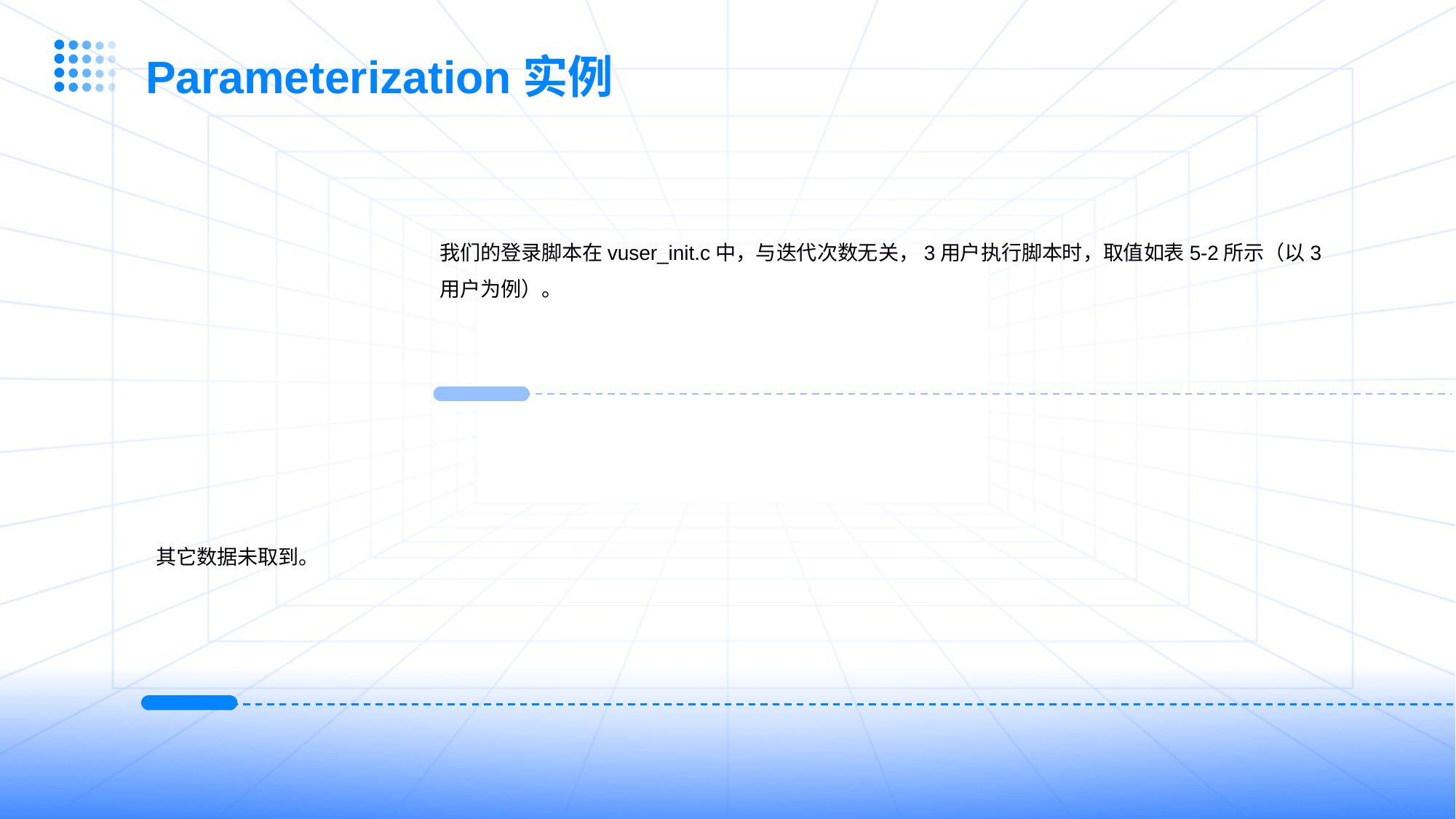

Parameterization实例

我们的登录脚本在vuser_init.c中，与迭代次数无关，3用户执行脚本时，取值如表5-2所示（以3用户为例）。

其它数据未取到。